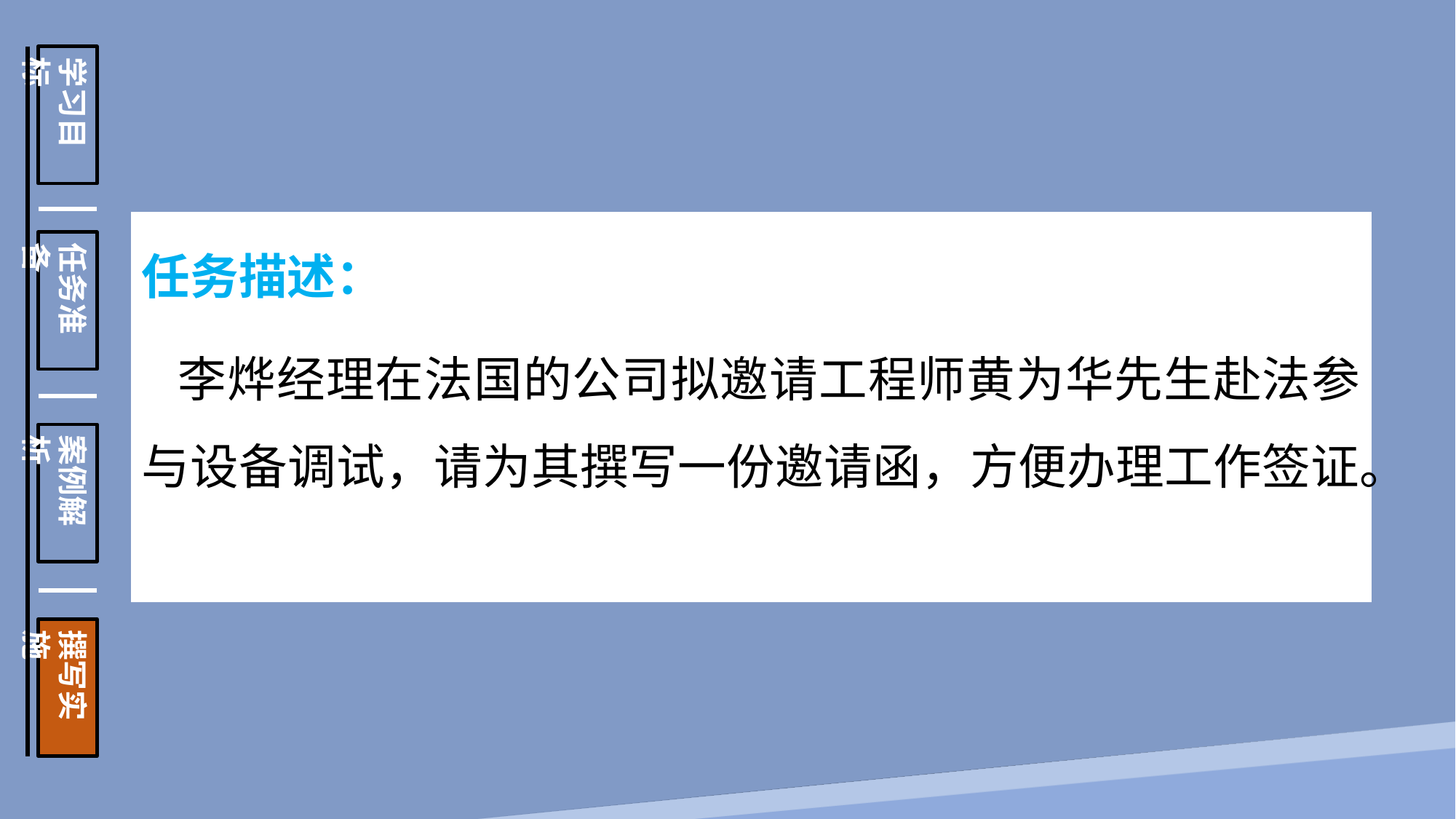

学习目标
任务准备
案例解析
撰写实施
任务描述：
李烨经理在法国的公司拟邀请工程师黄为华先生赴法参与设备调试，请为其撰写一份邀请函，方便办理工作签证。